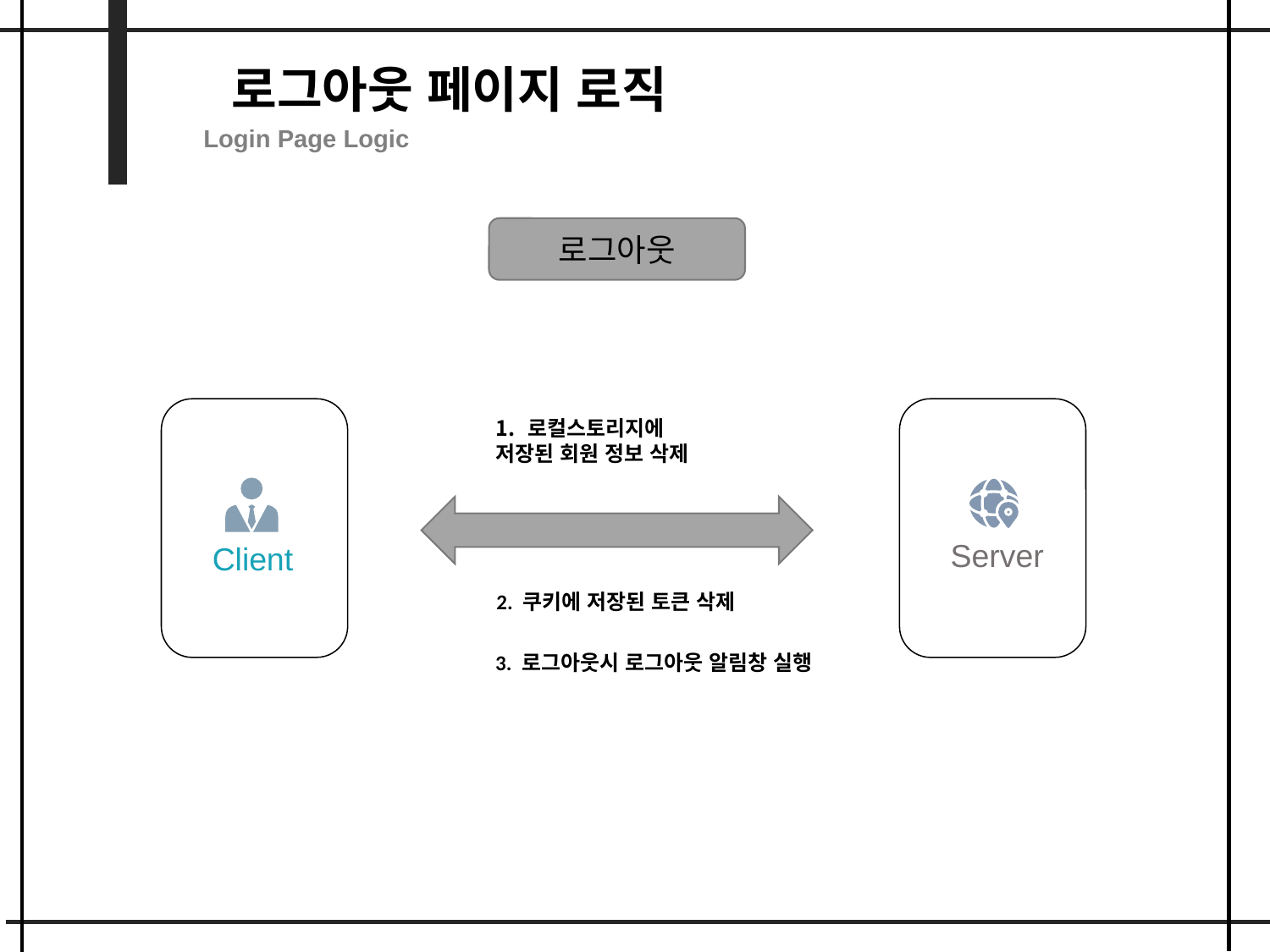

로그아웃 페이지 로직
Login Page Logic
로그아웃

로컬스토리지에
저장된 회원 정보 삭제

Client
Server
2. 쿠키에 저장된 토큰 삭제
3. 로그아웃시 로그아웃 알림창 실행